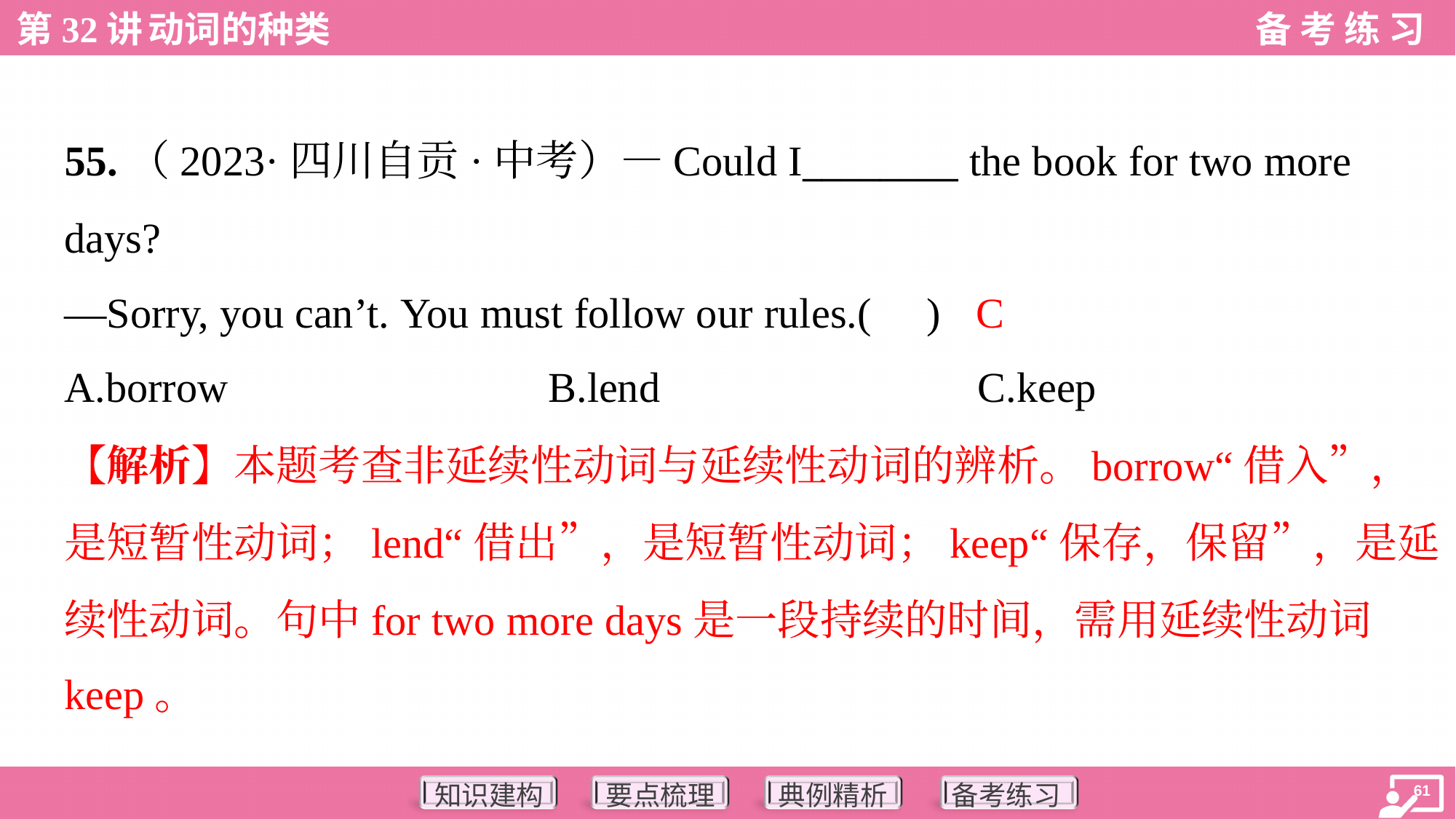

55.（2023·四川自贡·中考）—Could I________ the book for two more
days?
—Sorry, you can’t. You must follow our rules.(     )
C
A.borrow	B.lend	C.keep
【解析】本题考查非延续性动词与延续性动词的辨析。borrow“借入”，
是短暂性动词；lend“借出”，是短暂性动词；keep“保存，保留”，是延
续性动词。句中for two more days是一段持续的时间，需用延续性动词
keep。